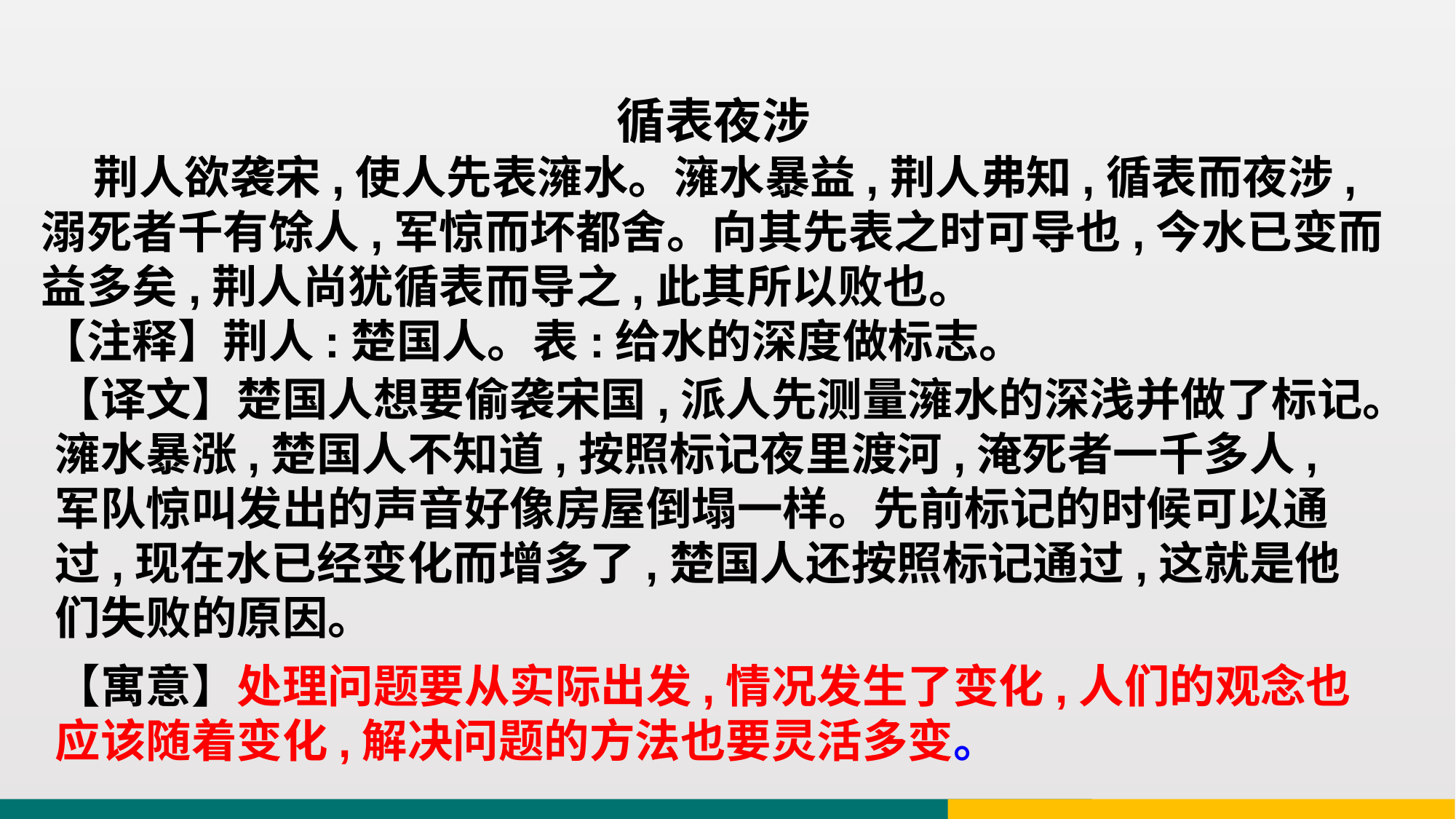

循表夜涉
    荆人欲袭宋,使人先表澭水。澭水暴益,荆人弗知,循表而夜涉,溺死者千有馀人,军惊而坏都舍。向其先表之时可导也,今水已变而益多矣,荆人尚犹循表而导之,此其所以败也。
【注释】荆人:楚国人。表:给水的深度做标志。
【译文】楚国人想要偷袭宋国,派人先测量澭水的深浅并做了标记。澭水暴涨,楚国人不知道,按照标记夜里渡河,淹死者一千多人,军队惊叫发出的声音好像房屋倒塌一样。先前标记的时候可以通过,现在水已经变化而增多了,楚国人还按照标记通过,这就是他们失败的原因。
【寓意】处理问题要从实际出发,情况发生了变化,人们的观念也应该随着变化,解决问题的方法也要灵活多变。